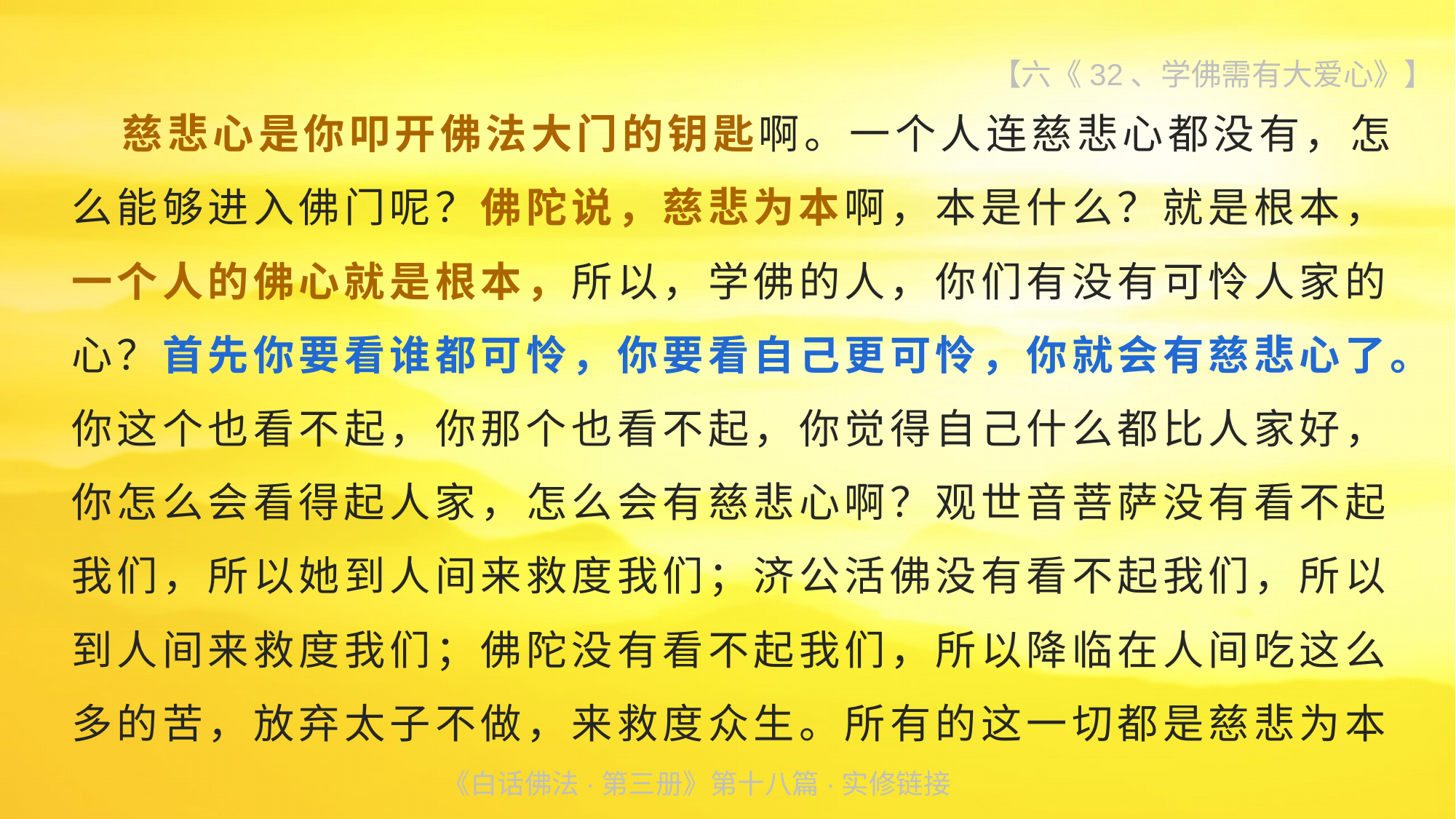

【六《32、学佛需有大爱心》】
   慈悲心是你叩开佛法大门的钥匙啊。一个人连慈悲心都没有，怎么能够进入佛门呢？佛陀说，慈悲为本啊，本是什么？就是根本，一个人的佛心就是根本，所以，学佛的人，你们有没有可怜人家的心？首先你要看谁都可怜，你要看自己更可怜，你就会有慈悲心了。你这个也看不起，你那个也看不起，你觉得自己什么都比人家好，你怎么会看得起人家，怎么会有慈悲心啊？观世音菩萨没有看不起我们，所以她到人间来救度我们；济公活佛没有看不起我们，所以到人间来救度我们；佛陀没有看不起我们，所以降临在人间吃这么多的苦，放弃太子不做，来救度众生。所有的这一切都是慈悲为本
《白话佛法·第三册》第十八篇·实修链接